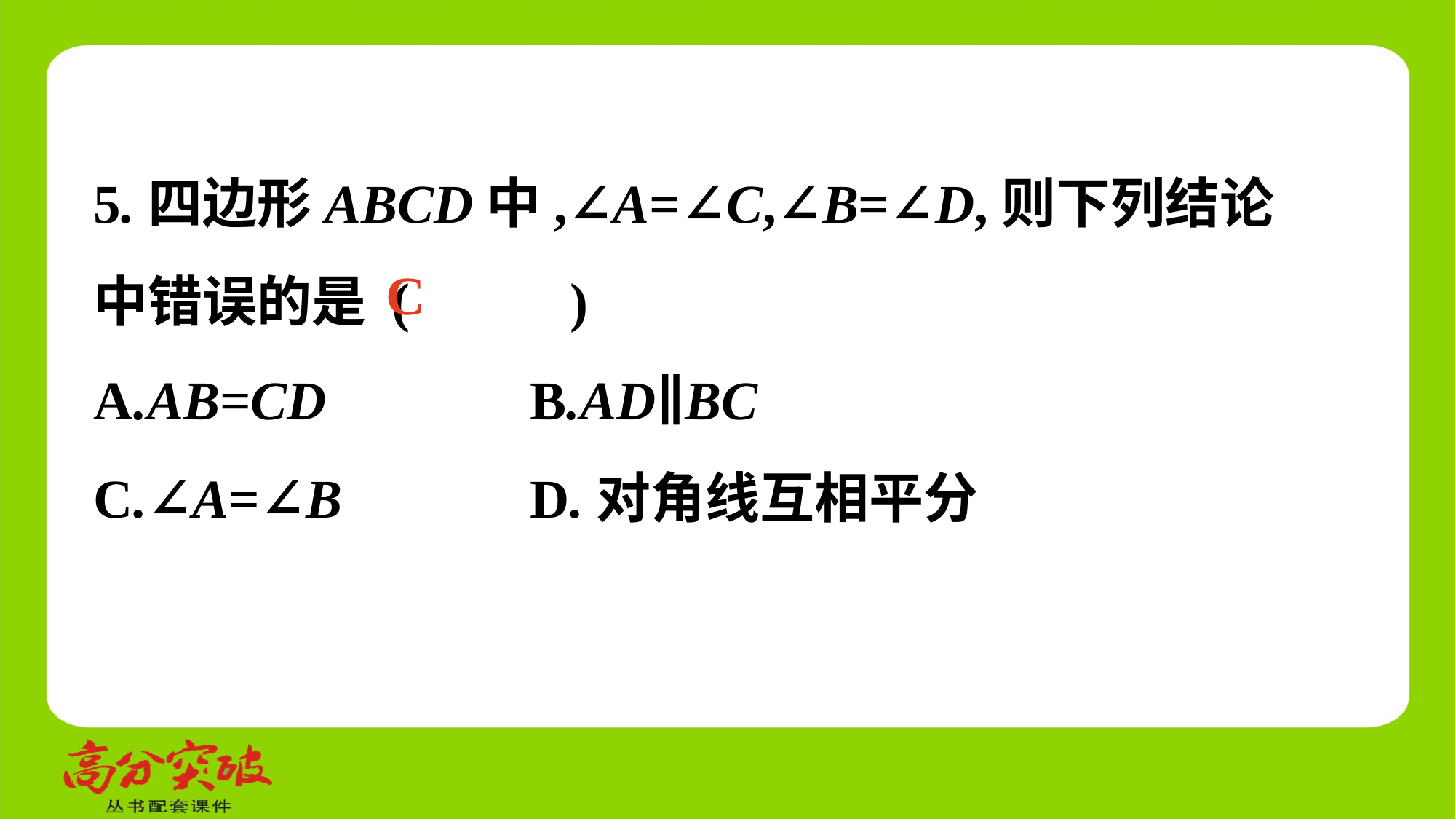

5.四边形ABCD中,∠A=∠C,∠B=∠D,则下列结论中错误的是 (　  　)
A.AB=CD	        B.AD∥BC
C.∠A=∠B	        D.对角线互相平分
C